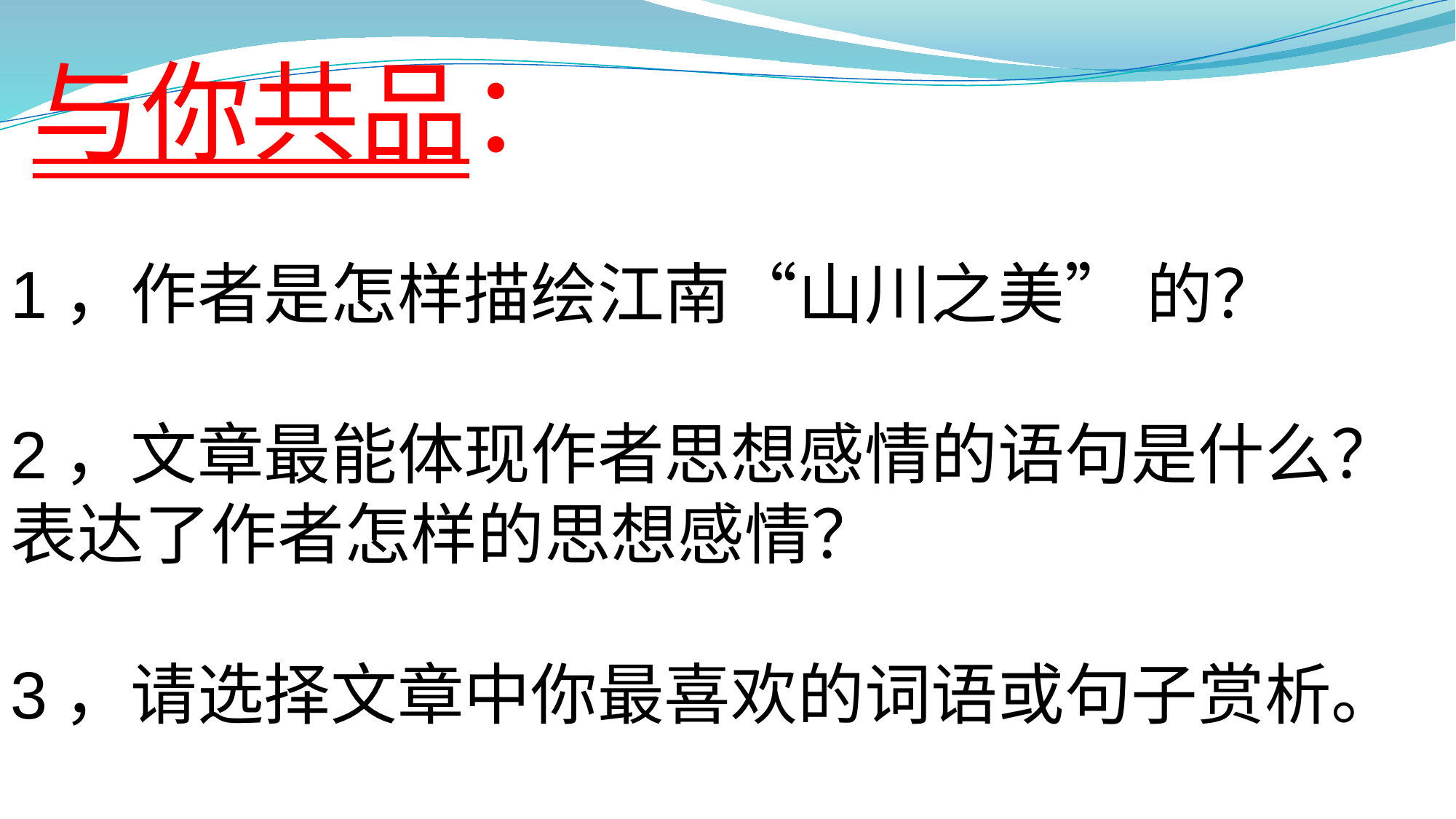

与你共品：
1，作者是怎样描绘江南“山川之美” 的？

2，文章最能体现作者思想感情的语句是什么？表达了作者怎样的思想感情？

3，请选择文章中你最喜欢的词语或句子赏析。